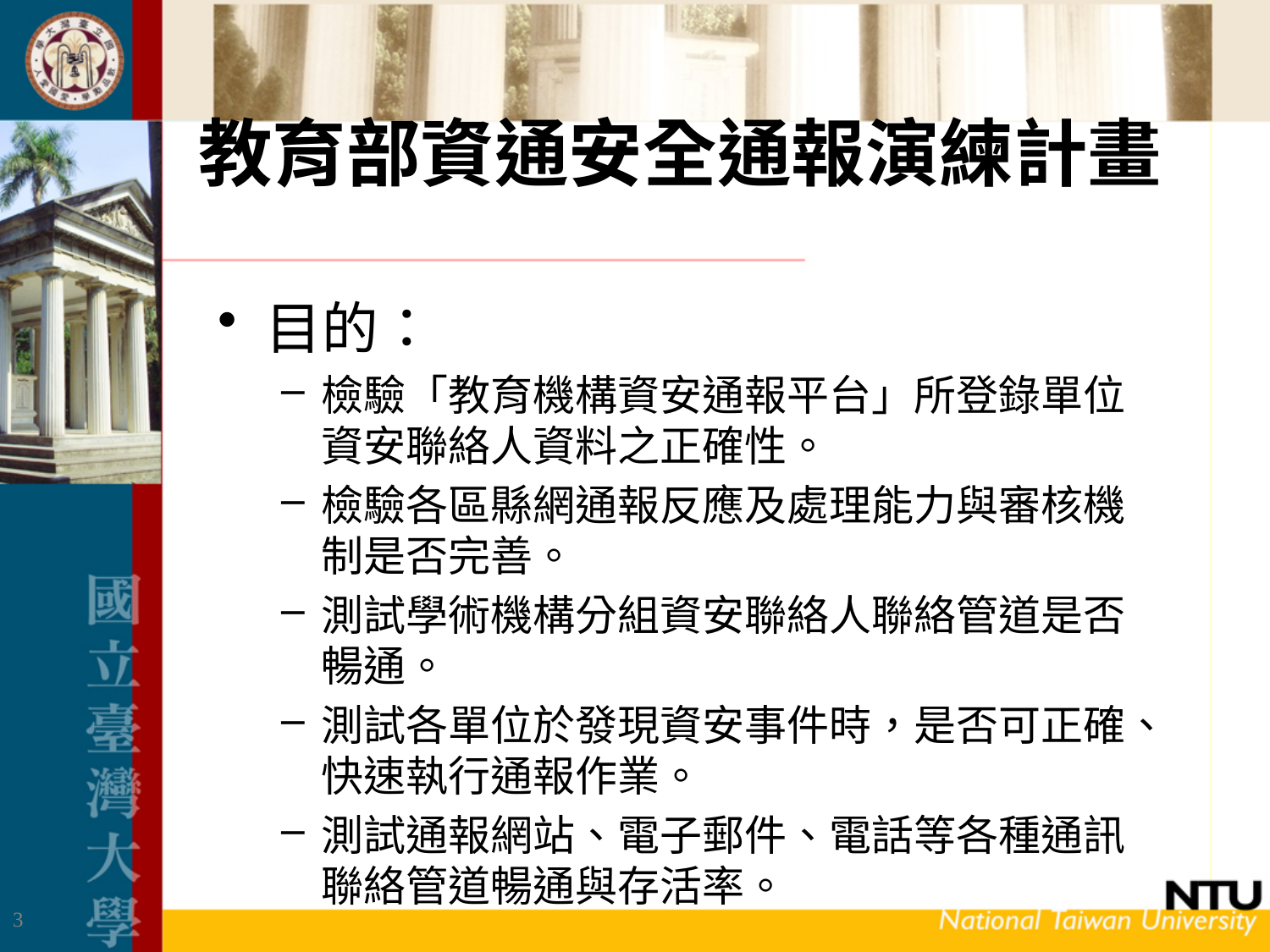

# 教育部資通安全通報演練計畫
目的：
檢驗「教育機構資安通報平台」所登錄單位資安聯絡人資料之正確性。
檢驗各區縣網通報反應及處理能力與審核機制是否完善。
測試學術機構分組資安聯絡人聯絡管道是否暢通。
測試各單位於發現資安事件時，是否可正確、快速執行通報作業。
測試通報網站、電子郵件、電話等各種通訊聯絡管道暢通與存活率。

3